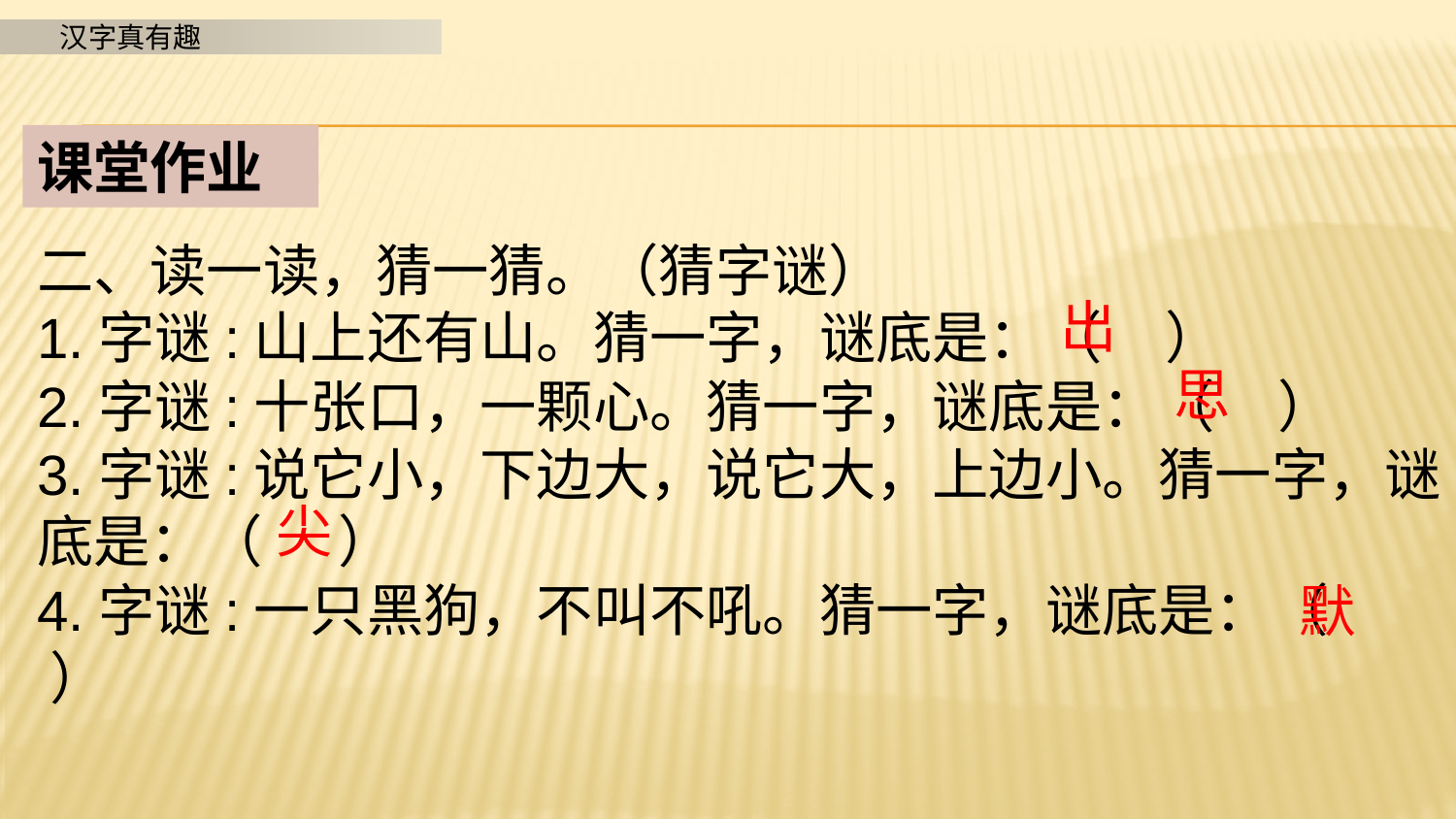

课堂作业
二、读一读，猜一猜。（猜字谜）
1.字谜:山上还有山。猜一字，谜底是：（     ）
2.字谜:十张口，一颗心。猜一字，谜底是：（     ）
3.字谜:说它小，下边大，说它大，上边小。猜一字，谜底是：（      ）
4.字谜:一只黑狗，不叫不吼。猜一字，谜底是：（     ）
出
思
尖
默